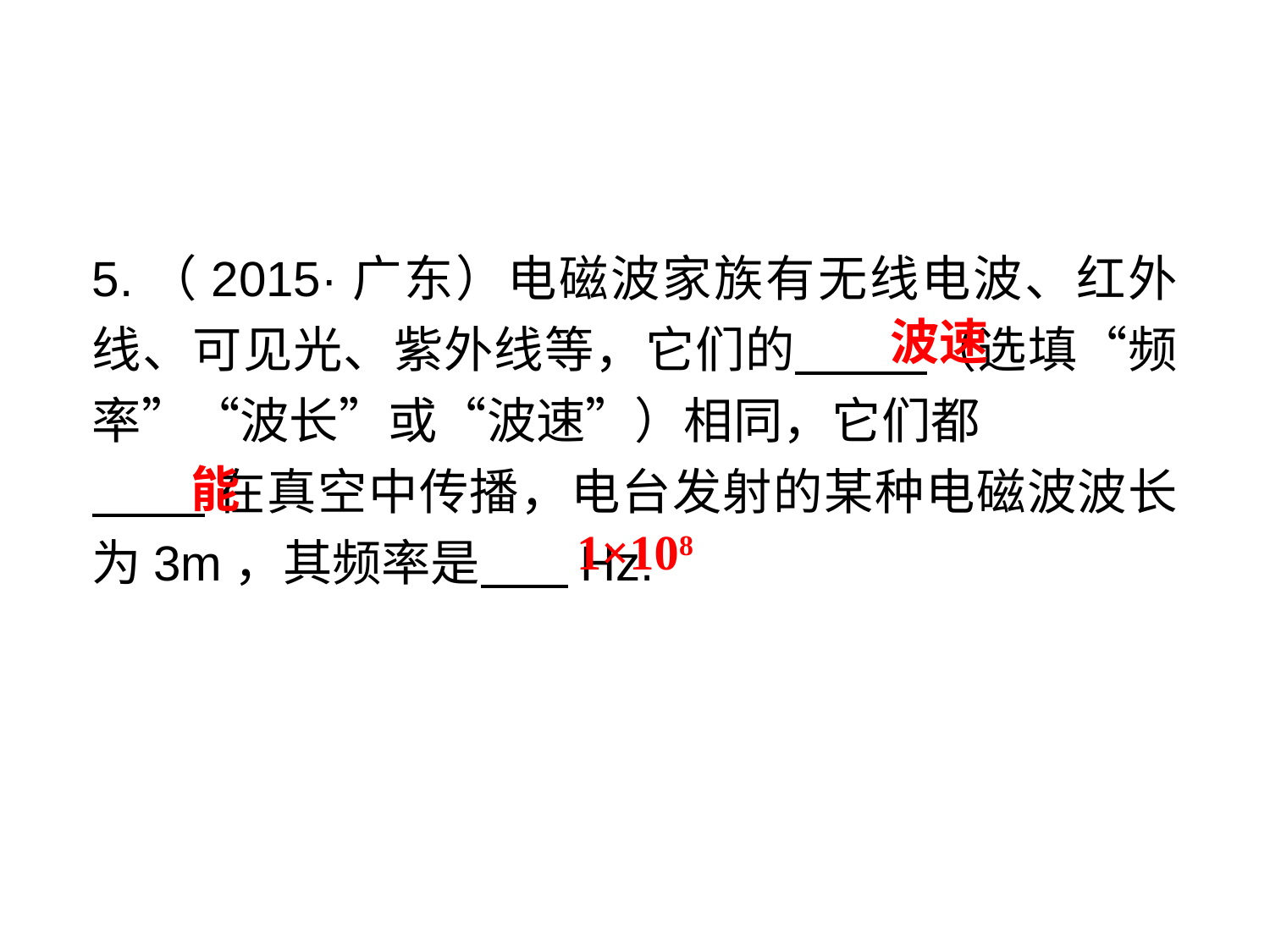

5.（2015·广东）电磁波家族有无线电波、红外线、可见光、紫外线等，它们的           （选填“频率”“波长”或“波速”）相同，它们都
         在真空中传播，电台发射的某种电磁波波长为3m，其频率是        Hz.
波速
能
1×108